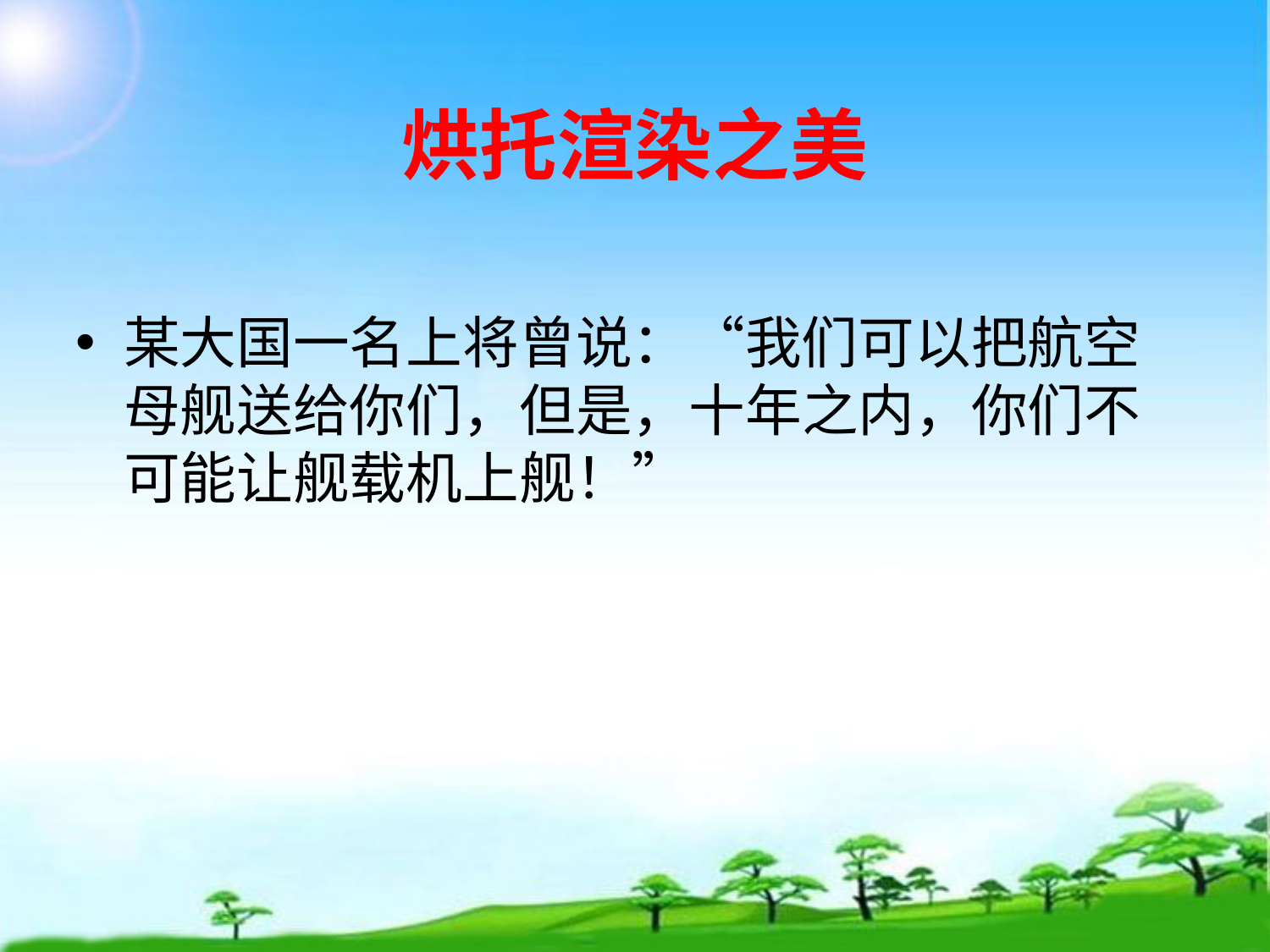

# 烘托渲染之美

某大国一名上将曾说：“我们可以把航空母舰送给你们，但是，十年之内，你们不可能让舰载机上舰！”